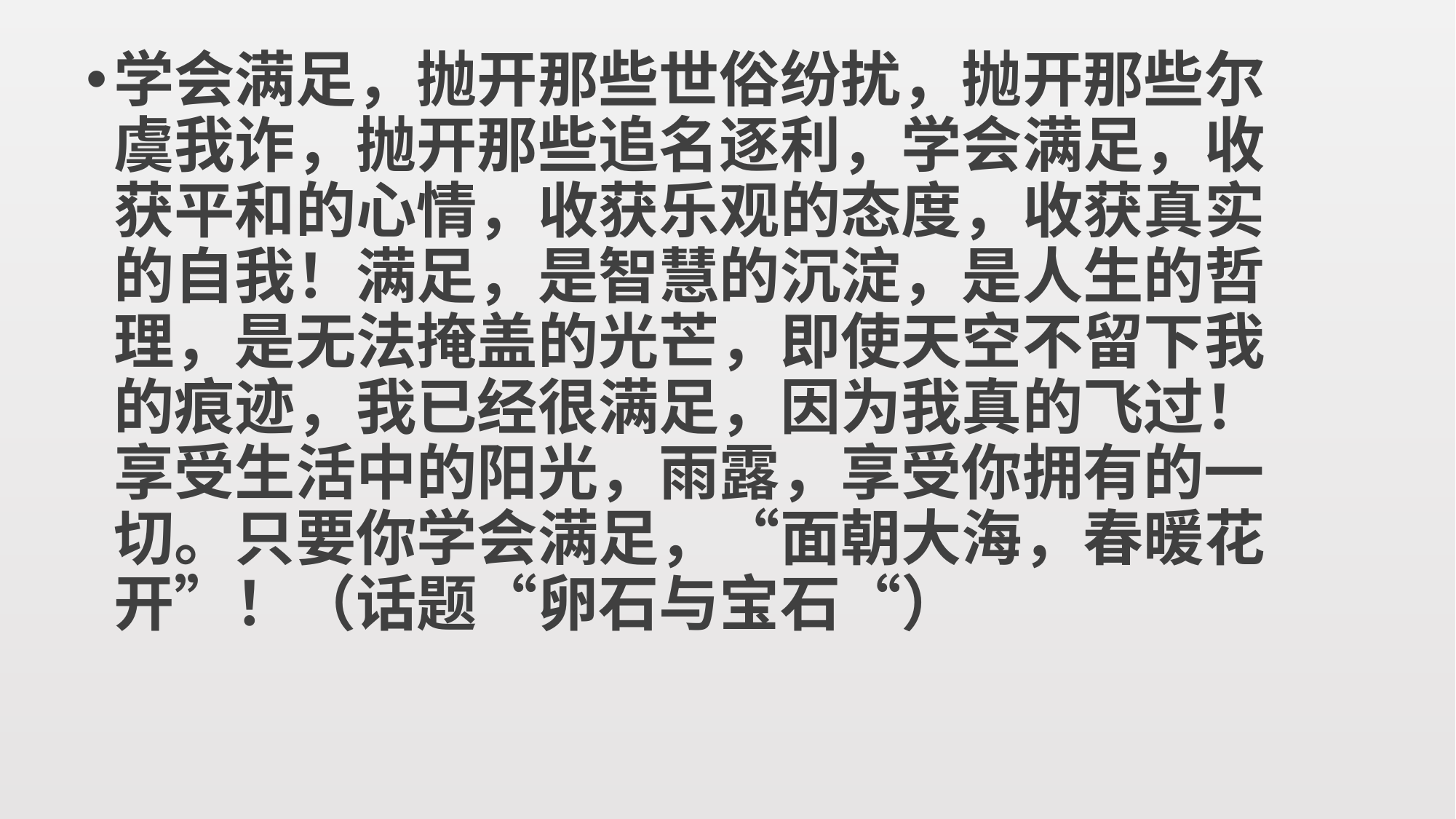

学会满足，抛开那些世俗纷扰，抛开那些尔虞我诈，抛开那些追名逐利，学会满足，收获平和的心情，收获乐观的态度，收获真实的自我！满足，是智慧的沉淀，是人生的哲理，是无法掩盖的光芒，即使天空不留下我的痕迹，我已经很满足，因为我真的飞过！享受生活中的阳光，雨露，享受你拥有的一切。只要你学会满足，“面朝大海，春暖花开”！（话题“卵石与宝石“）